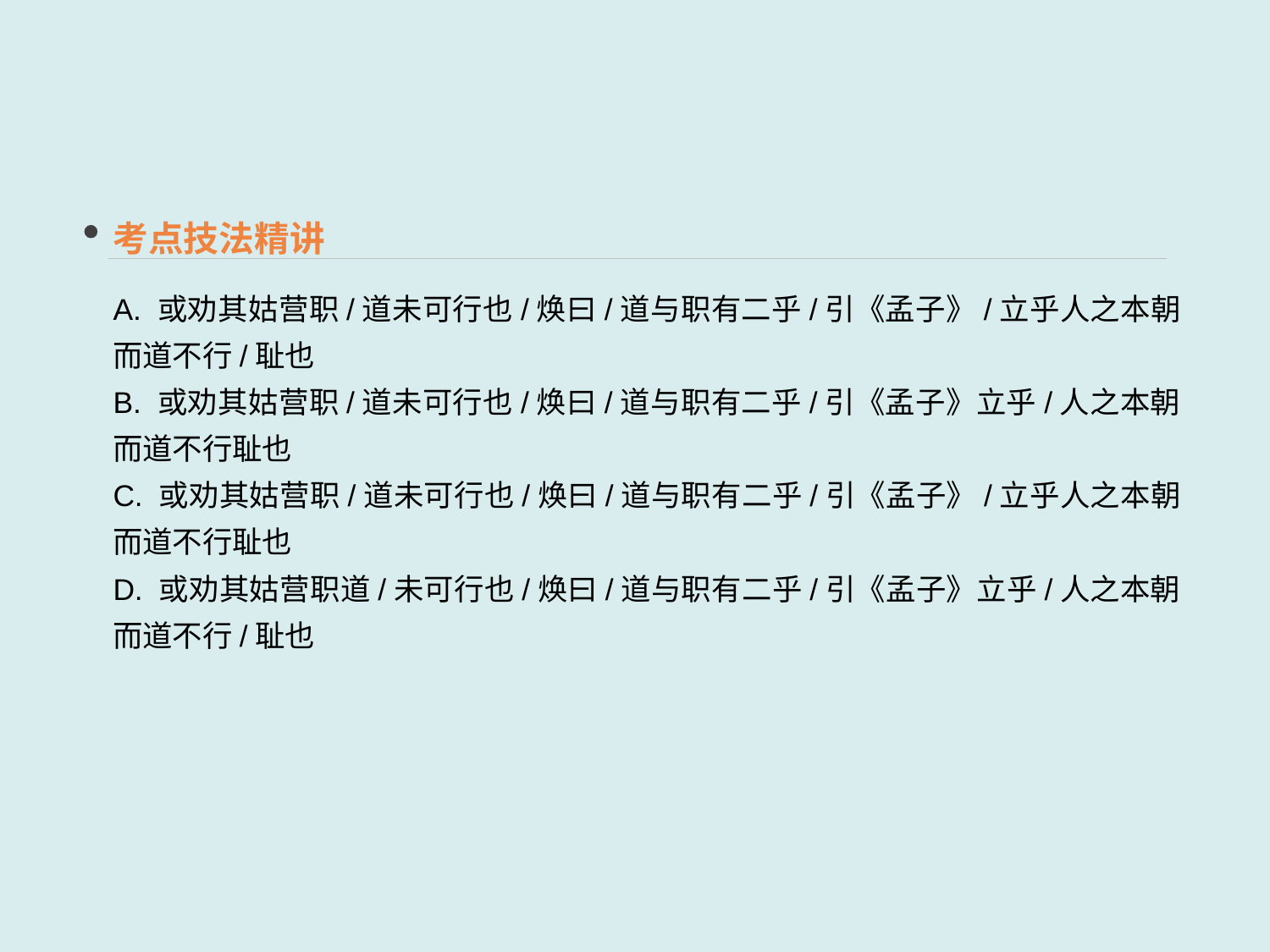

考点技法精讲

A. 或劝其姑营职/道未可行也/焕曰/道与职有二乎/引《孟子》/立乎人之本朝而道不行/耻也
B. 或劝其姑营职/道未可行也/焕曰/道与职有二乎/引《孟子》立乎/人之本朝而道不行耻也
C. 或劝其姑营职/道未可行也/焕曰/道与职有二乎/引《孟子》/立乎人之本朝而道不行耻也
D. 或劝其姑营职道/未可行也/焕曰/道与职有二乎/引《孟子》立乎/人之本朝而道不行/耻也